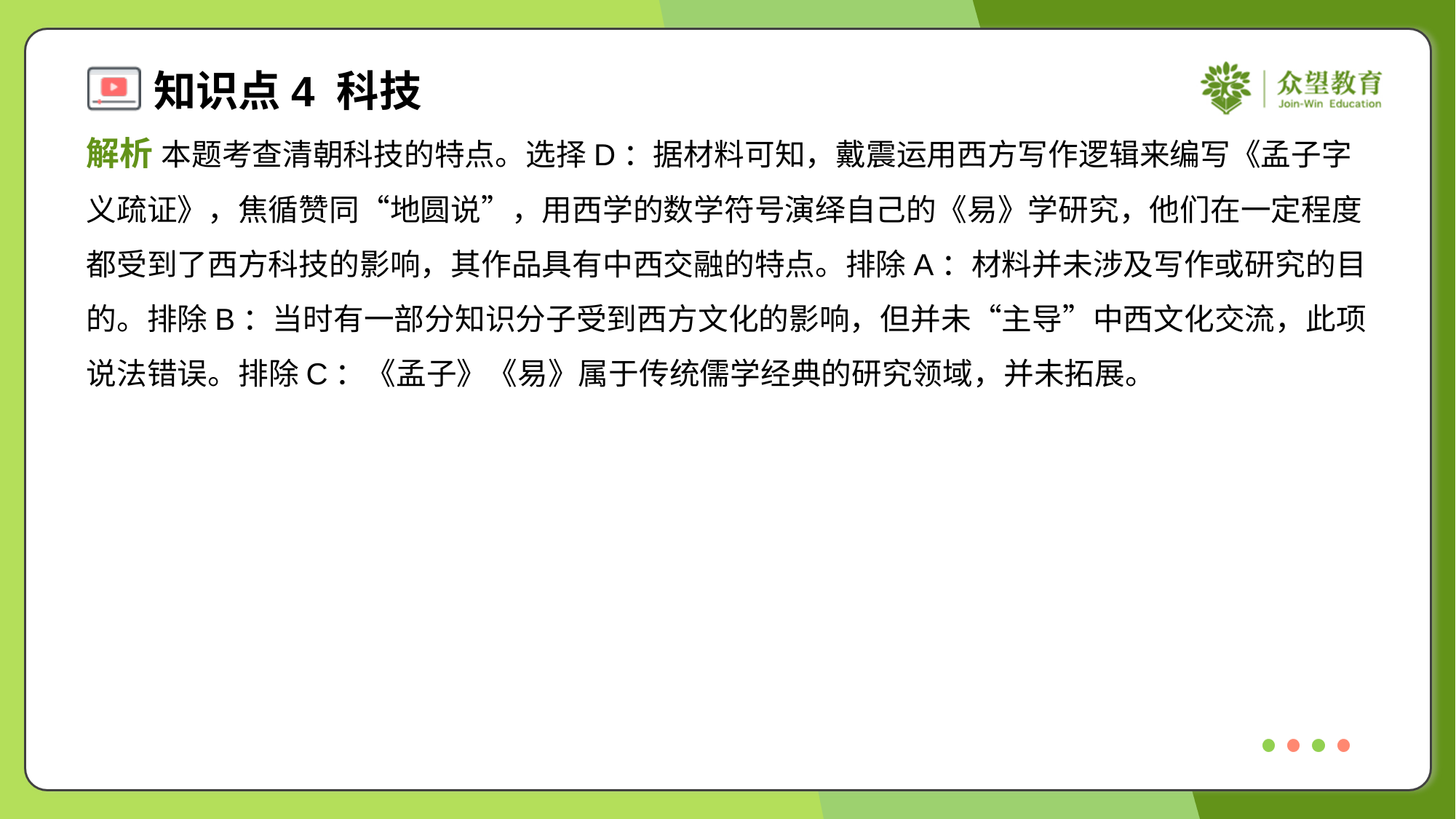

解析 本题考查清朝科技的特点。选择D：据材料可知，戴震运用西方写作逻辑来编写《孟子字
义疏证》，焦循赞同“地圆说”，用西学的数学符号演绎自己的《易》学研究，他们在一定程度
都受到了西方科技的影响，其作品具有中西交融的特点。排除A：材料并未涉及写作或研究的目
的。排除B：当时有一部分知识分子受到西方文化的影响，但并未“主导”中西文化交流，此项
说法错误。排除C：《孟子》《易》属于传统儒学经典的研究领域，并未拓展。